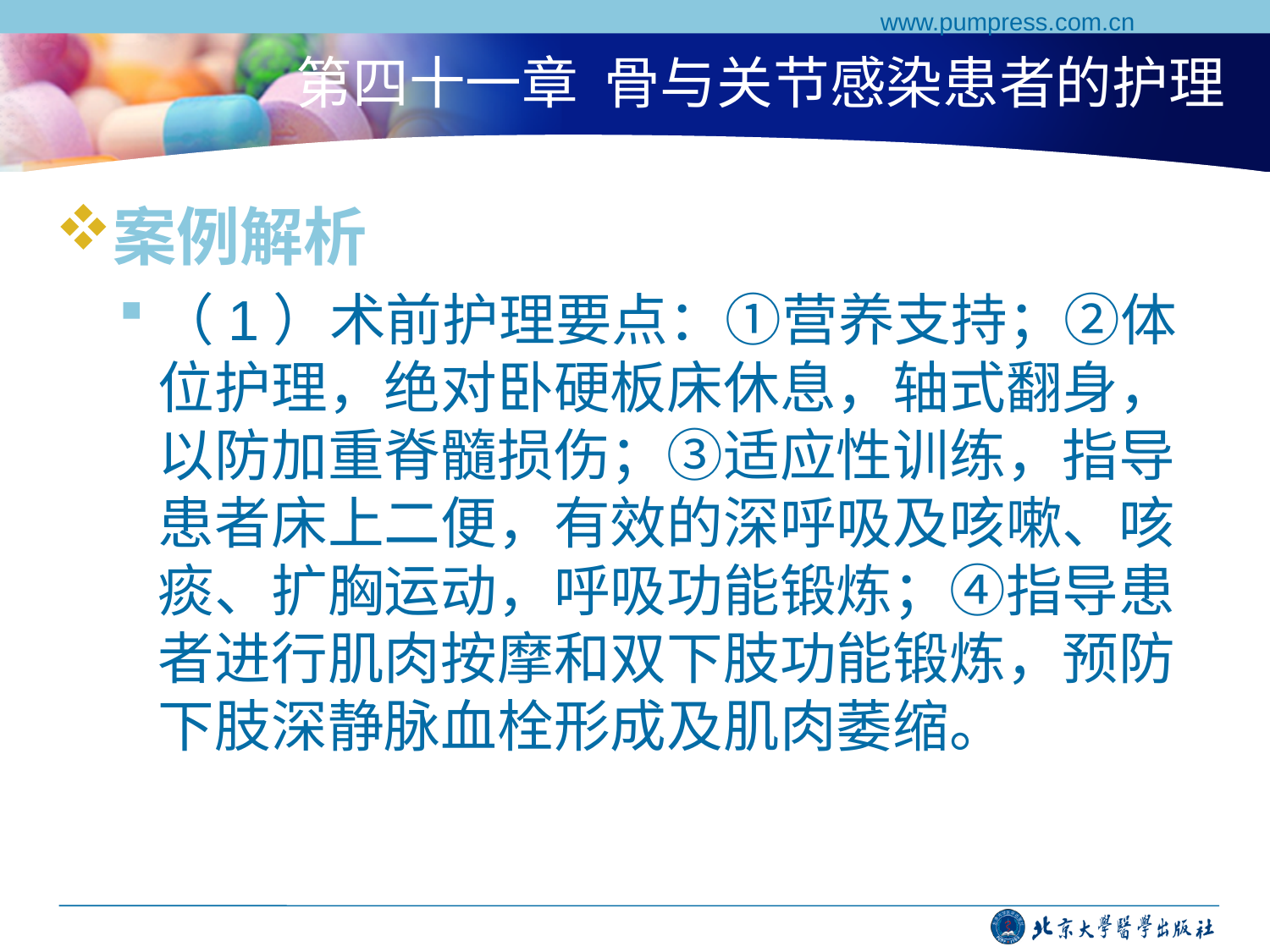

www.pumpress.com.cn
# 第四十一章  骨与关节感染患者的护理
案例解析
（1）术前护理要点：①营养支持；②体位护理，绝对卧硬板床休息，轴式翻身，以防加重脊髓损伤；③适应性训练，指导患者床上二便，有效的深呼吸及咳嗽、咳痰、扩胸运动，呼吸功能锻炼；④指导患者进行肌肉按摩和双下肢功能锻炼，预防下肢深静脉血栓形成及肌肉萎缩。